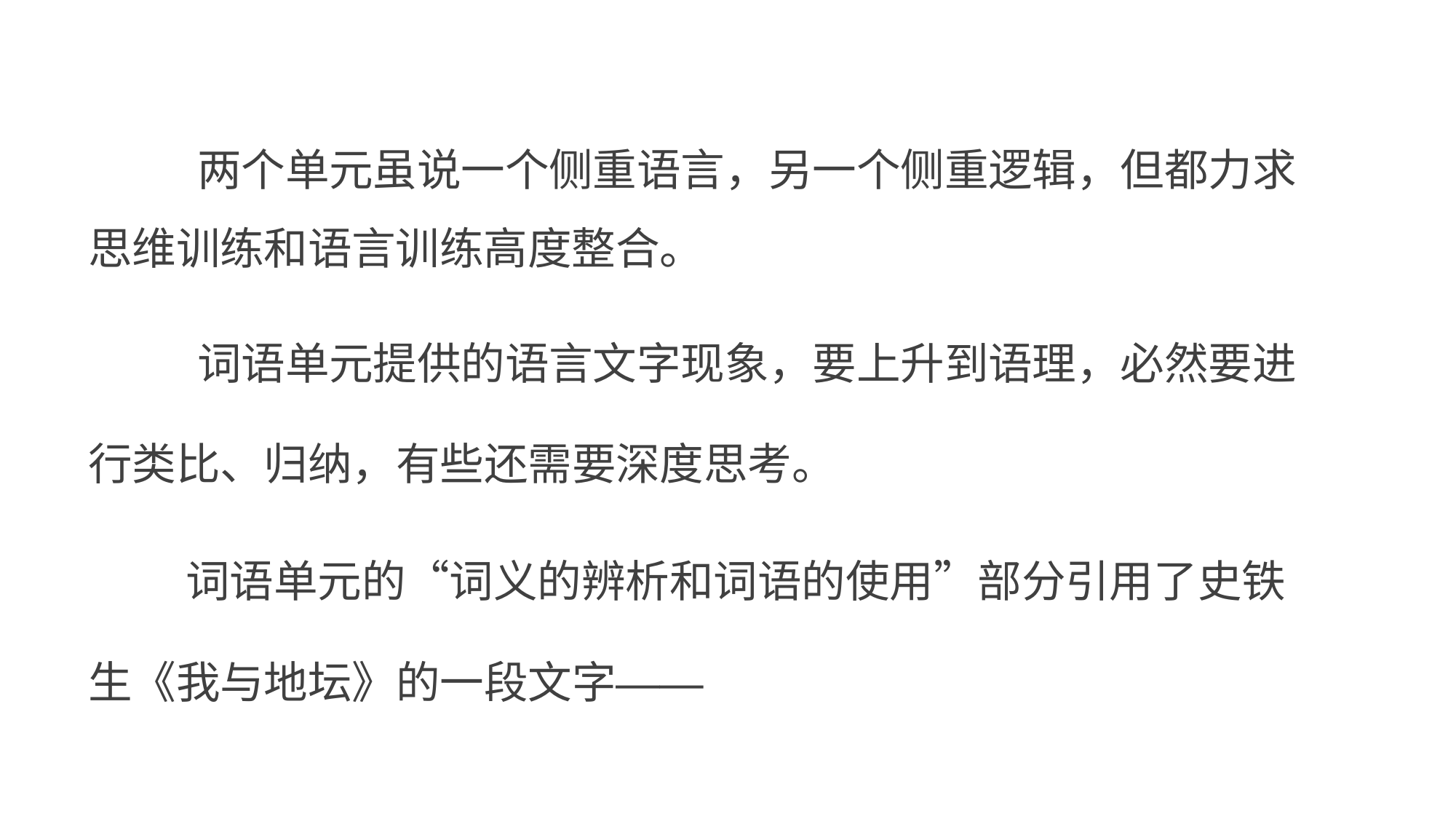

两个单元虽说一个侧重语言，另一个侧重逻辑，但都力求 思维训练和语言训练高度整合。
词语单元提供的语言文字现象，要上升到语理，必然要进 行类比、归纳，有些还需要深度思考。
词语单元的“词义的辨析和词语的使用”部分引用了史铁 生《我与地坛》的一段文字——